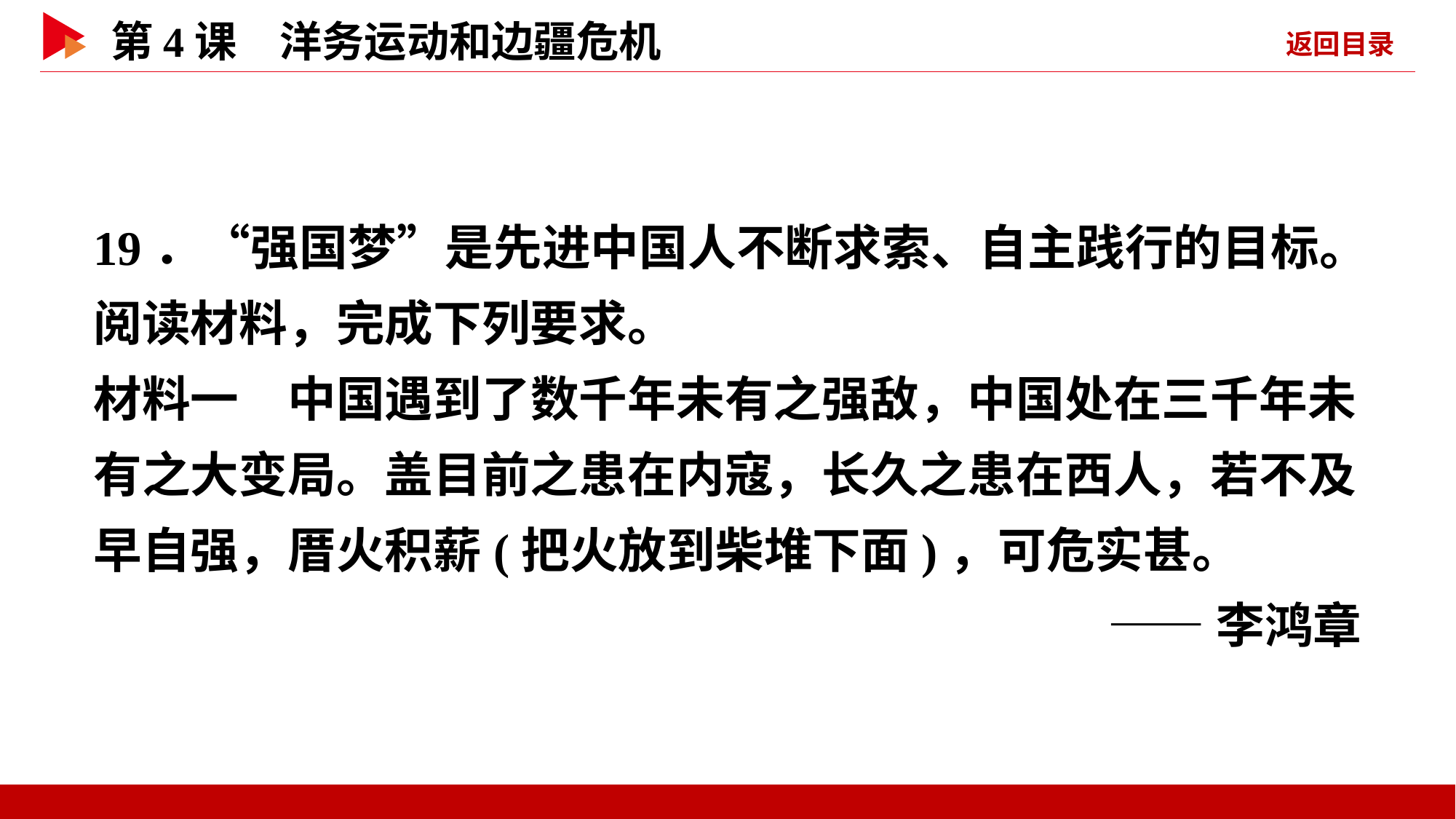

19．“强国梦”是先进中国人不断求索、自主践行的目标。阅读材料，完成下列要求。
材料一　中国遇到了数千年未有之强敌，中国处在三千年未有之大变局。盖目前之患在内寇，长久之患在西人，若不及早自强，厝火积薪(把火放到柴堆下面)，可危实甚。
——李鸿章